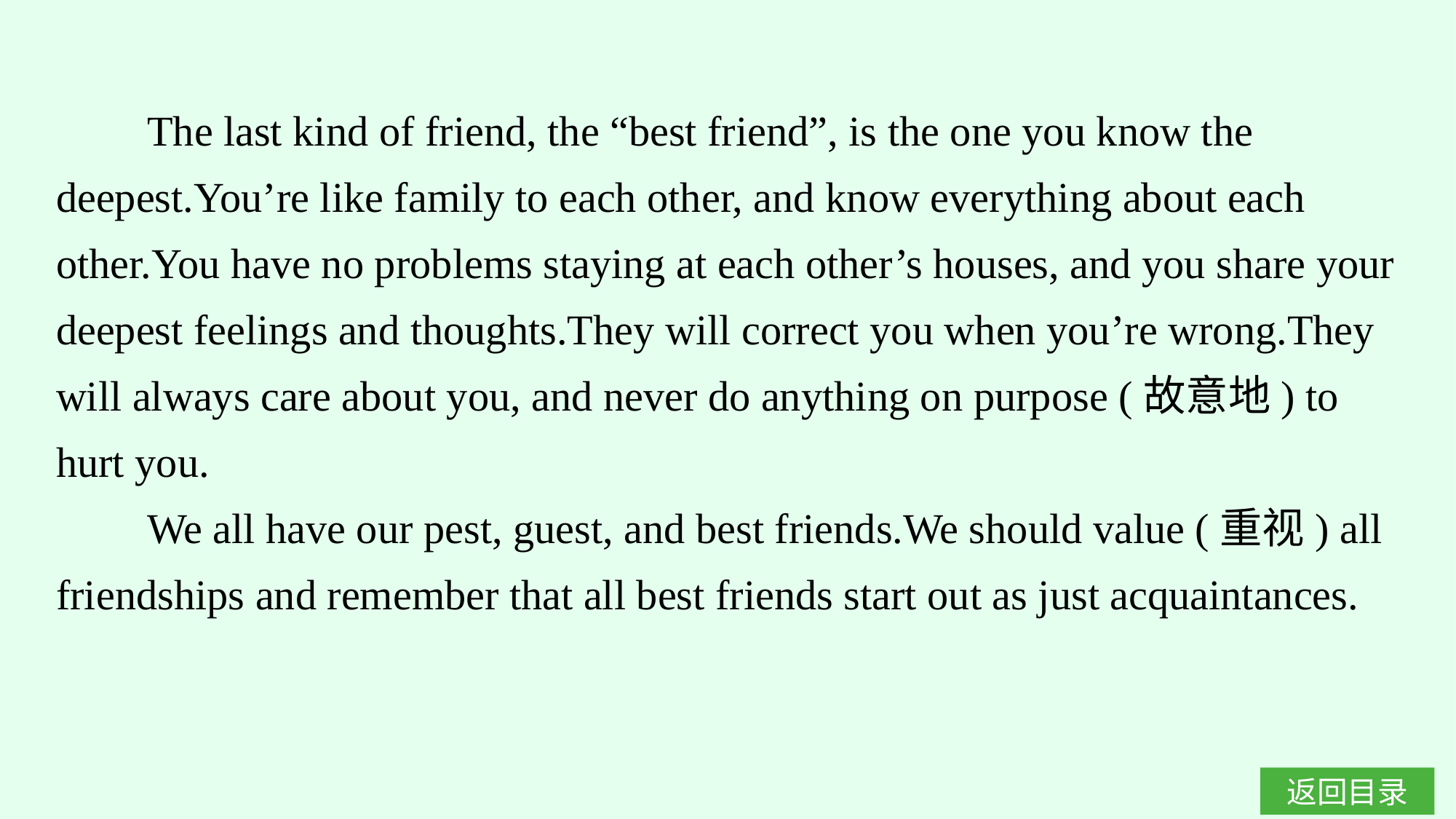

The last kind of friend, the “best friend”, is the one you know the deepest.You’re like family to each other, and know everything about each other.You have no problems staying at each other’s houses, and you share your deepest feelings and thoughts.They will correct you when you’re wrong.They will always care about you, and never do anything on purpose (故意地) to hurt you.
We all have our pest, guest, and best friends.We should value (重视) all friendships and remember that all best friends start out as just acquaintances.